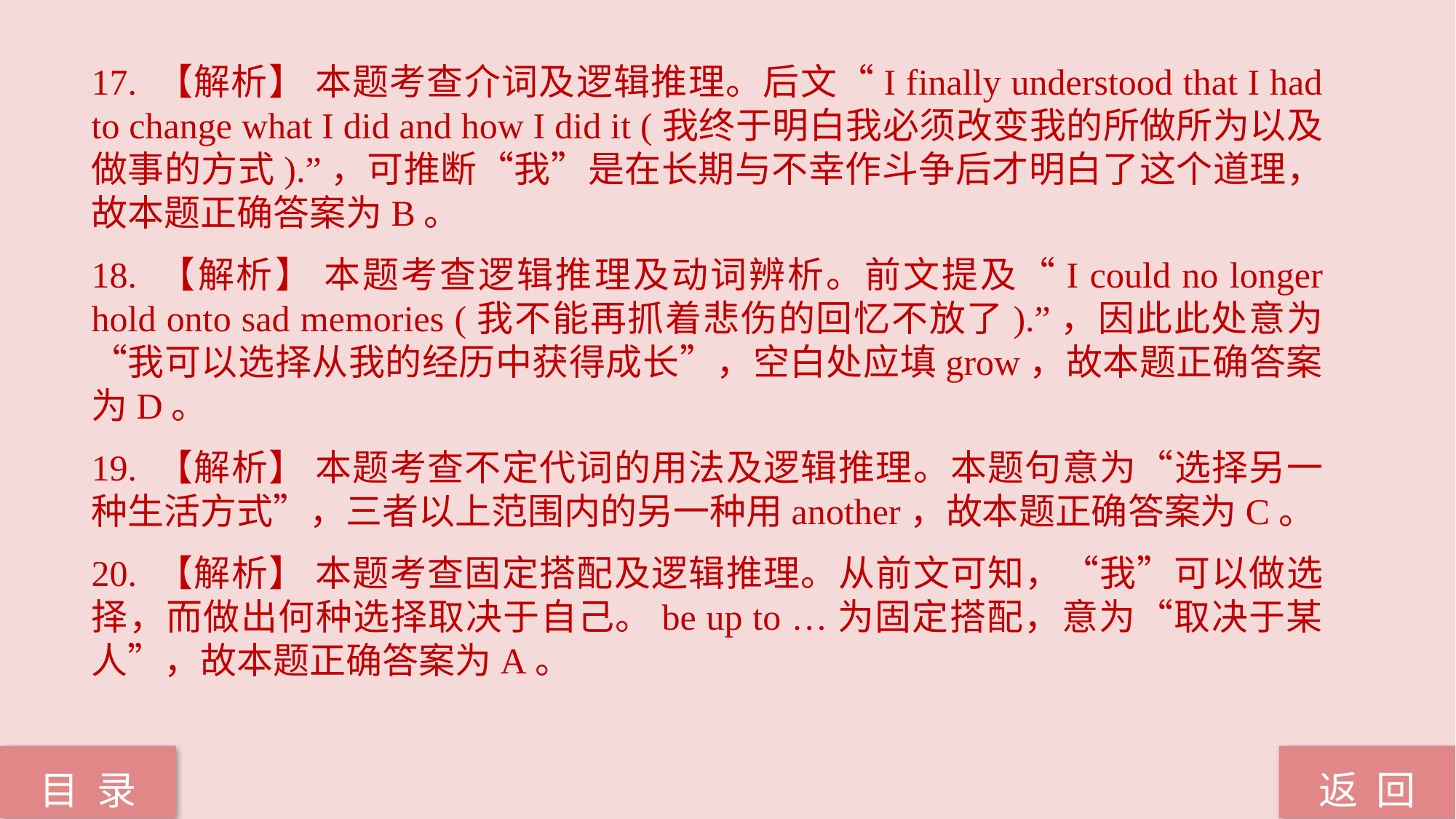

17. 【解析】 本题考查介词及逻辑推理。后文“I finally understood that I had to change what I did and how I did it (我终于明白我必须改变我的所做所为以及做事的方式).”，可推断“我”是在长期与不幸作斗争后才明白了这个道理，故本题正确答案为B。
18. 【解析】 本题考查逻辑推理及动词辨析。前文提及“I could no longer hold onto sad memories (我不能再抓着悲伤的回忆不放了).”，因此此处意为“我可以选择从我的经历中获得成长”，空白处应填grow，故本题正确答案为D。
19. 【解析】 本题考查不定代词的用法及逻辑推理。本题句意为“选择另一种生活方式”，三者以上范围内的另一种用another，故本题正确答案为C。
20. 【解析】 本题考查固定搭配及逻辑推理。从前文可知，“我”可以做选择，而做出何种选择取决于自己。be up to …为固定搭配，意为“取决于某人”，故本题正确答案为A。
返  回